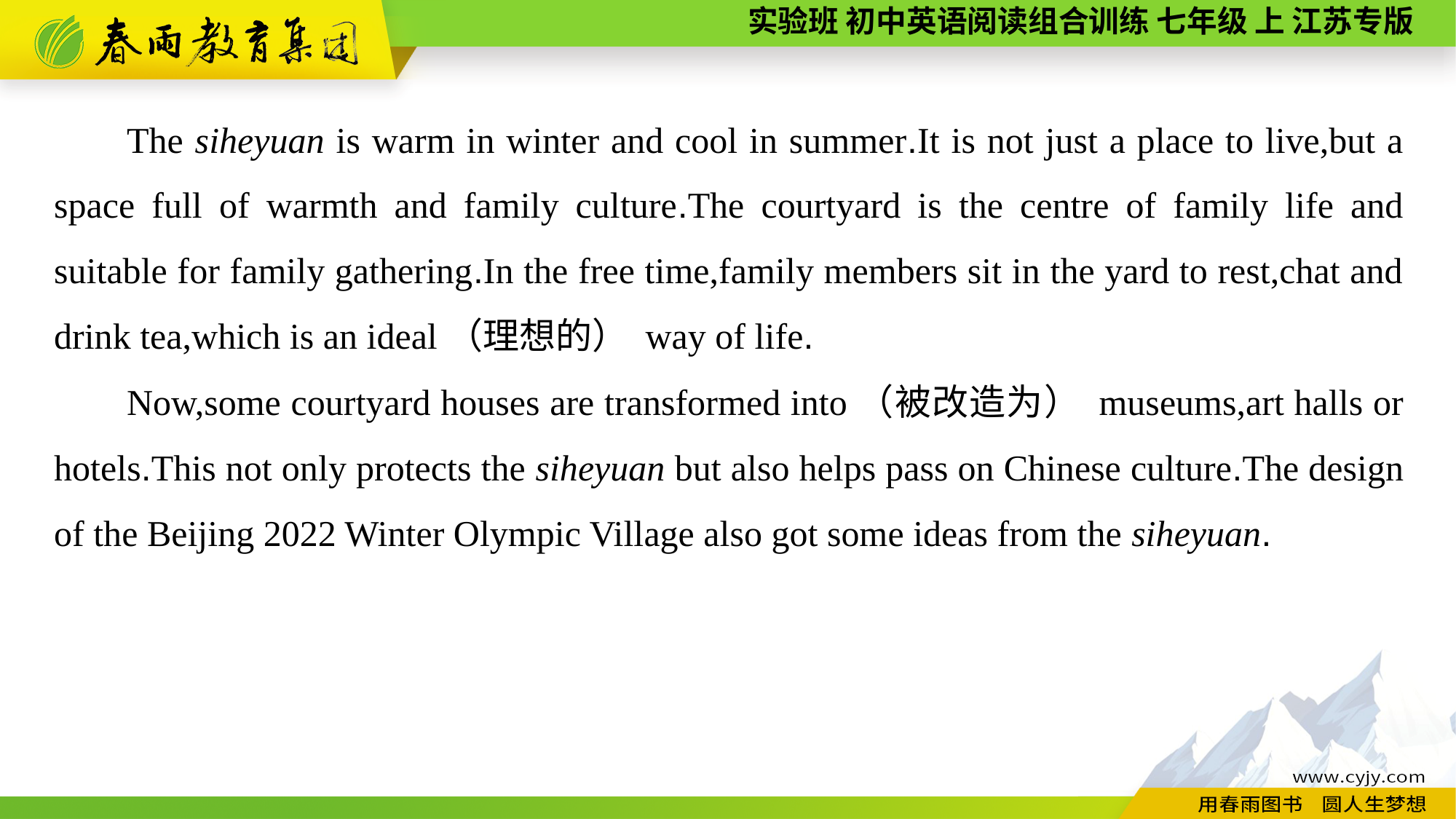

The siheyuan is warm in winter and cool in summer.It is not just a place to live,but a space full of warmth and family culture.The courtyard is the centre of family life and suitable for family gathering.In the free time,family members sit in the yard to rest,chat and drink tea,which is an ideal（理想的） way of life.
Now,some courtyard houses are transformed into（被改造为） museums,art halls or hotels.This not only protects the siheyuan but also helps pass on Chinese culture.The design of the Beijing 2022 Winter Olympic Village also got some ideas from the siheyuan.